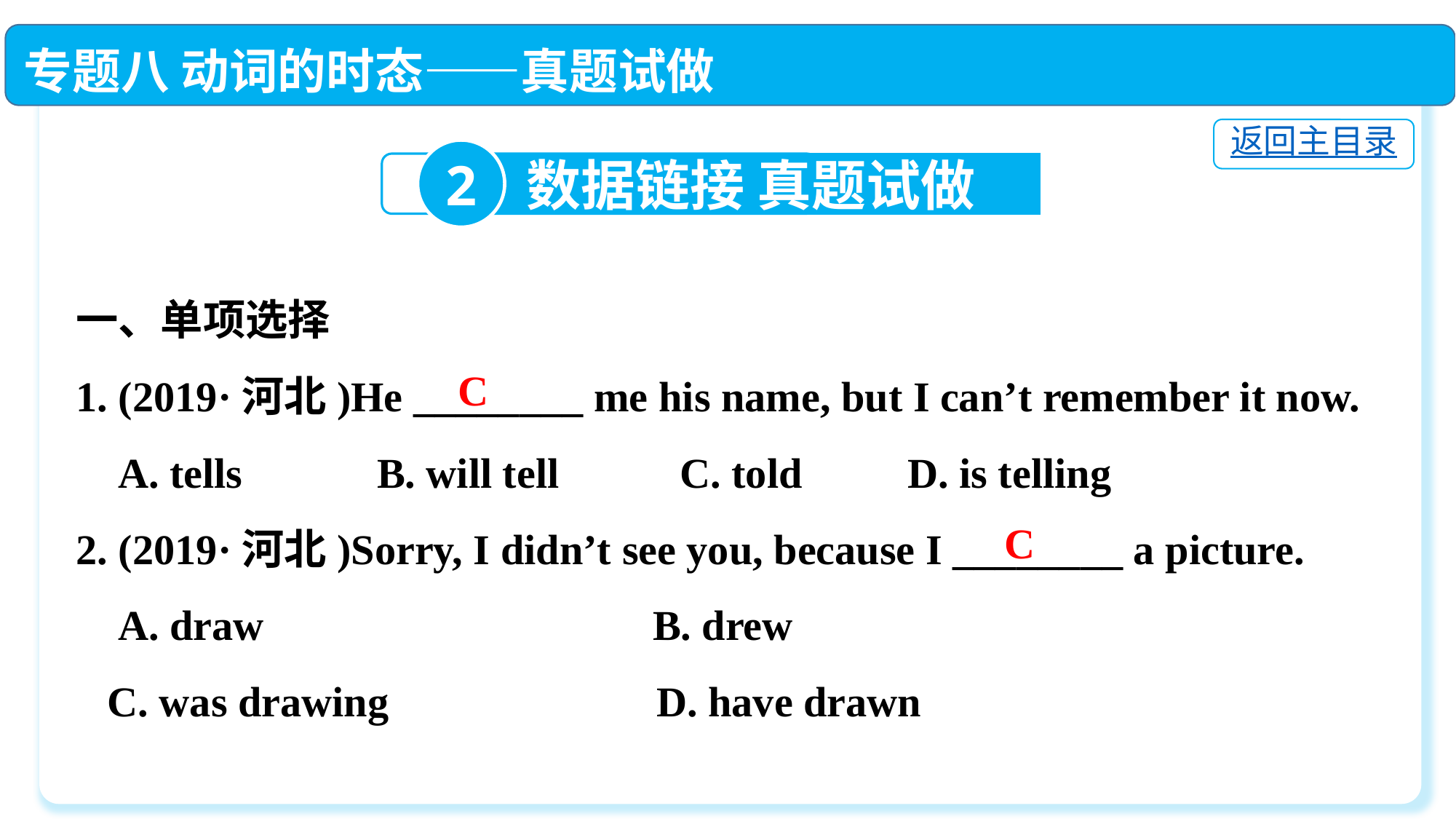

专题八 动词的时态——真题试做

返回主目录
2

数据链接 真题试做
一、单项选择
1. (2019·河北)He ________ me his name, but I can’t remember it now.
    A. tells　　   B. will tell　      C. told　　D. is telling
2. (2019·河北)Sorry, I didn’t see you, because I ________ a picture.
    A. draw	                                  B. drew
   C. was drawing	                        D. have drawn
C
C